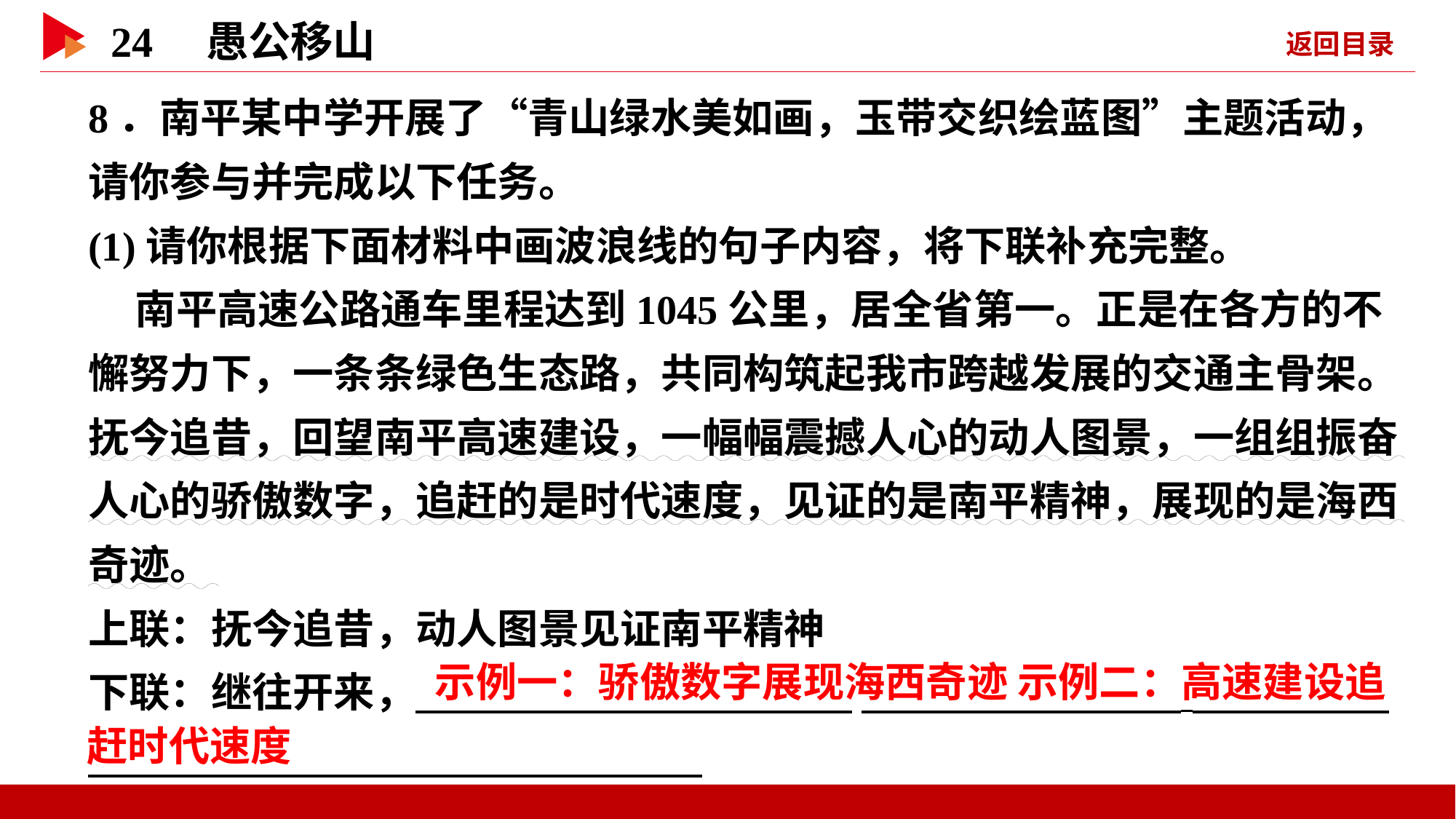

8．南平某中学开展了“青山绿水美如画，玉带交织绘蓝图”主题活动，请你参与并完成以下任务。
(1)请你根据下面材料中画波浪线的句子内容，将下联补充完整。
    南平高速公路通车里程达到1045公里，居全省第一。正是在各方的不懈努力下，一条条绿色生态路，共同构筑起我市跨越发展的交通主骨架。抚今追昔，回望南平高速建设，一幅幅震撼人心的动人图景，一组组振奋人心的骄傲数字，追赶的是时代速度，见证的是南平精神，展现的是海西奇迹。
上联：抚今追昔，动人图景见证南平精神
下联：继往开来，                                               _
            _
 示例一：骄傲数字展现海西奇迹 示例二：高速建设追
赶时代速度